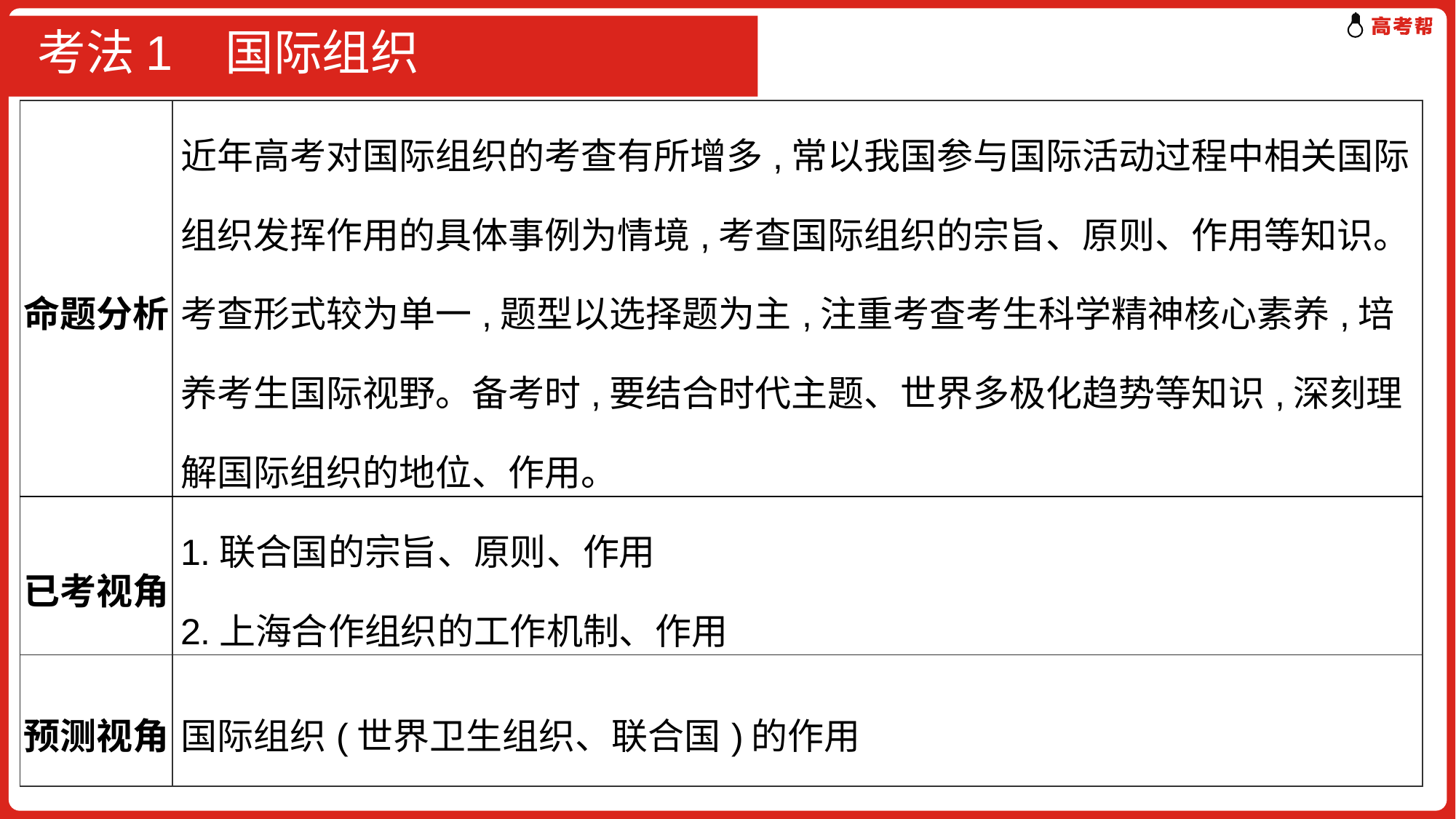

# 考法1   国际组织
| 命题分析 | 近年高考对国际组织的考查有所增多,常以我国参与国际活动过程中相关国际组织发挥作用的具体事例为情境,考查国际组织的宗旨、原则、作用等知识。考查形式较为单一,题型以选择题为主,注重考查考生科学精神核心素养,培养考生国际视野。备考时,要结合时代主题、世界多极化趋势等知识,深刻理解国际组织的地位、作用。 |
| --- | --- |
| 已考视角 | 1.联合国的宗旨、原则、作用 2.上海合作组织的工作机制、作用 |
| 预测视角 | 国际组织(世界卫生组织、联合国)的作用 |